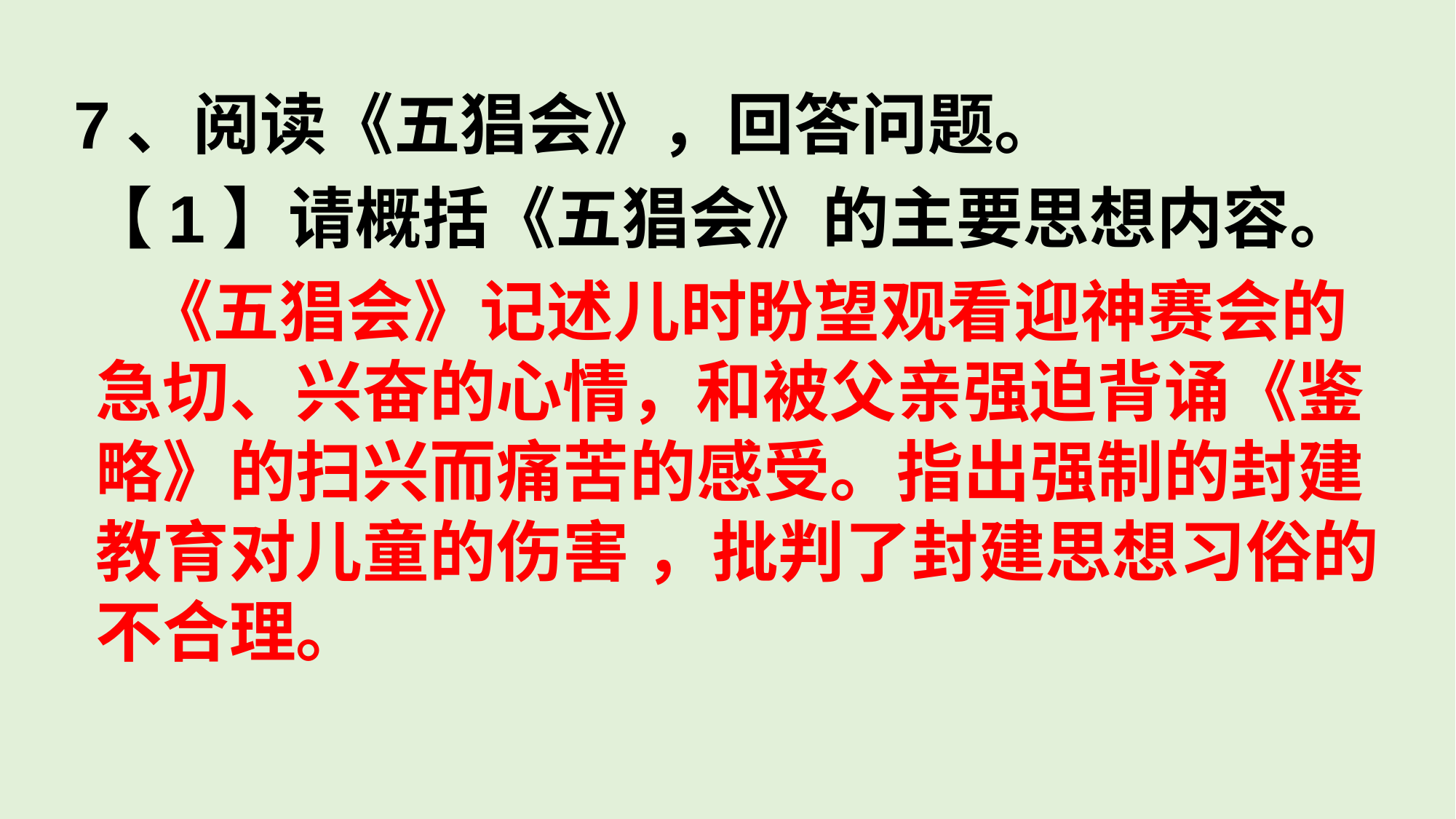

#
 7、阅读《五猖会》，回答问题。
 【1】请概括《五猖会》的主要思想内容。
     《五猖会》记述儿时盼望观看迎神赛会的急切、兴奋的心情，和被父亲强迫背诵《鉴略》的扫兴而痛苦的感受。指出强制的封建教育对儿童的伤害 ，批判了封建思想习俗的不合理。